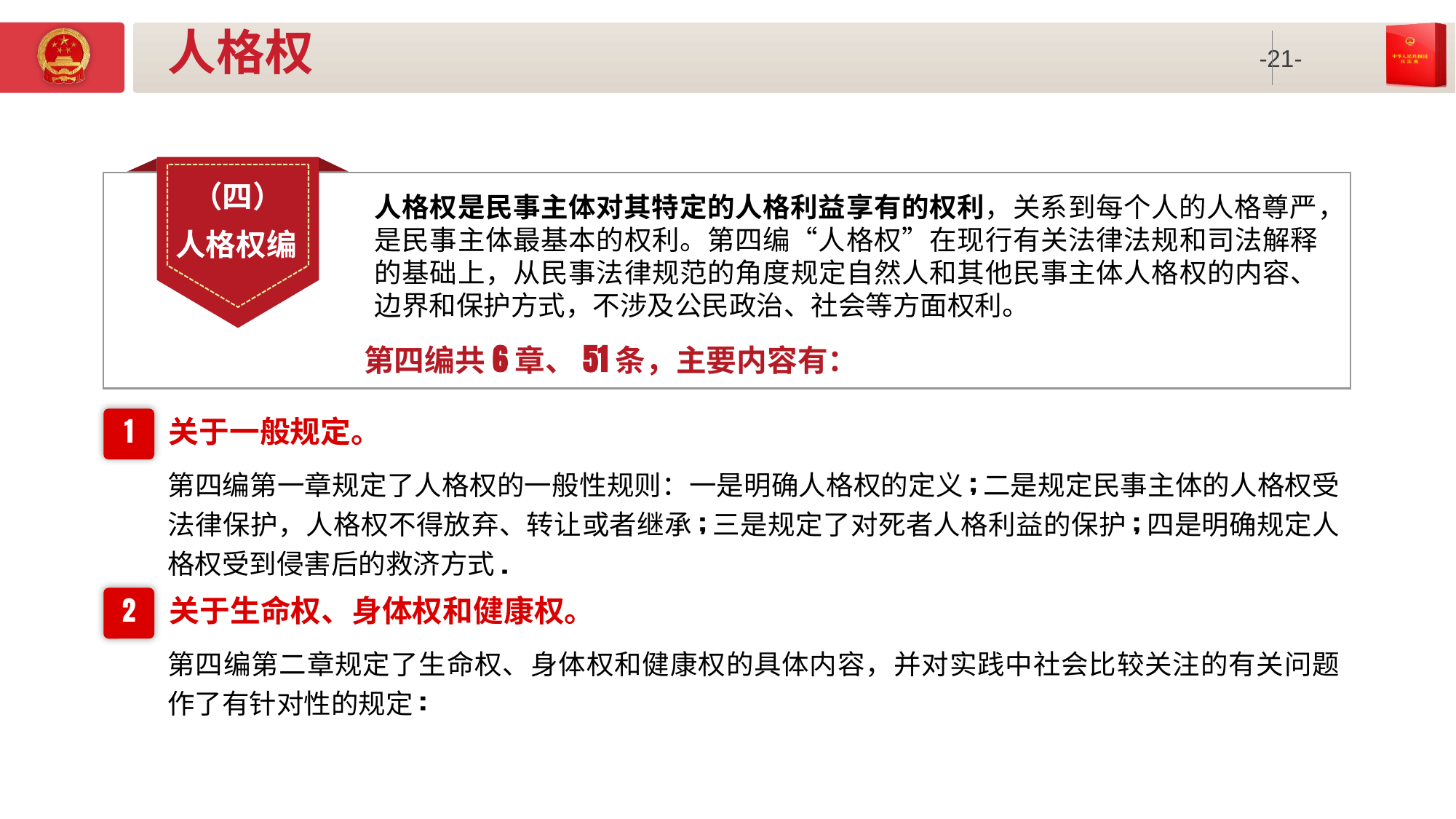

# 人格权

（四）
人格权编

人格权是民事主体对其特定的人格利益享有的权利，关系到每个人的人格尊严，是民事主体最基本的权利。第四编“人格权”在现行有关法律法规和司法解释的基础上，从民事法律规范的角度规定自然人和其他民事主体人格权的内容、边界和保护方式，不涉及公民政治、社会等方面权利。
第四编共6章、51条，主要内容有：
关于一般规定。
1
第四编第一章规定了人格权的一般性规则：一是明确人格权的定义;二是规定民事主体的人格权受法律保护，人格权不得放弃、转让或者继承;三是规定了对死者人格利益的保护;四是明确规定人格权受到侵害后的救济方式.
关于生命权、身体权和健康权。
2
第四编第二章规定了生命权、身体权和健康权的具体内容，并对实践中社会比较关注的有关问题作了有针对性的规定: